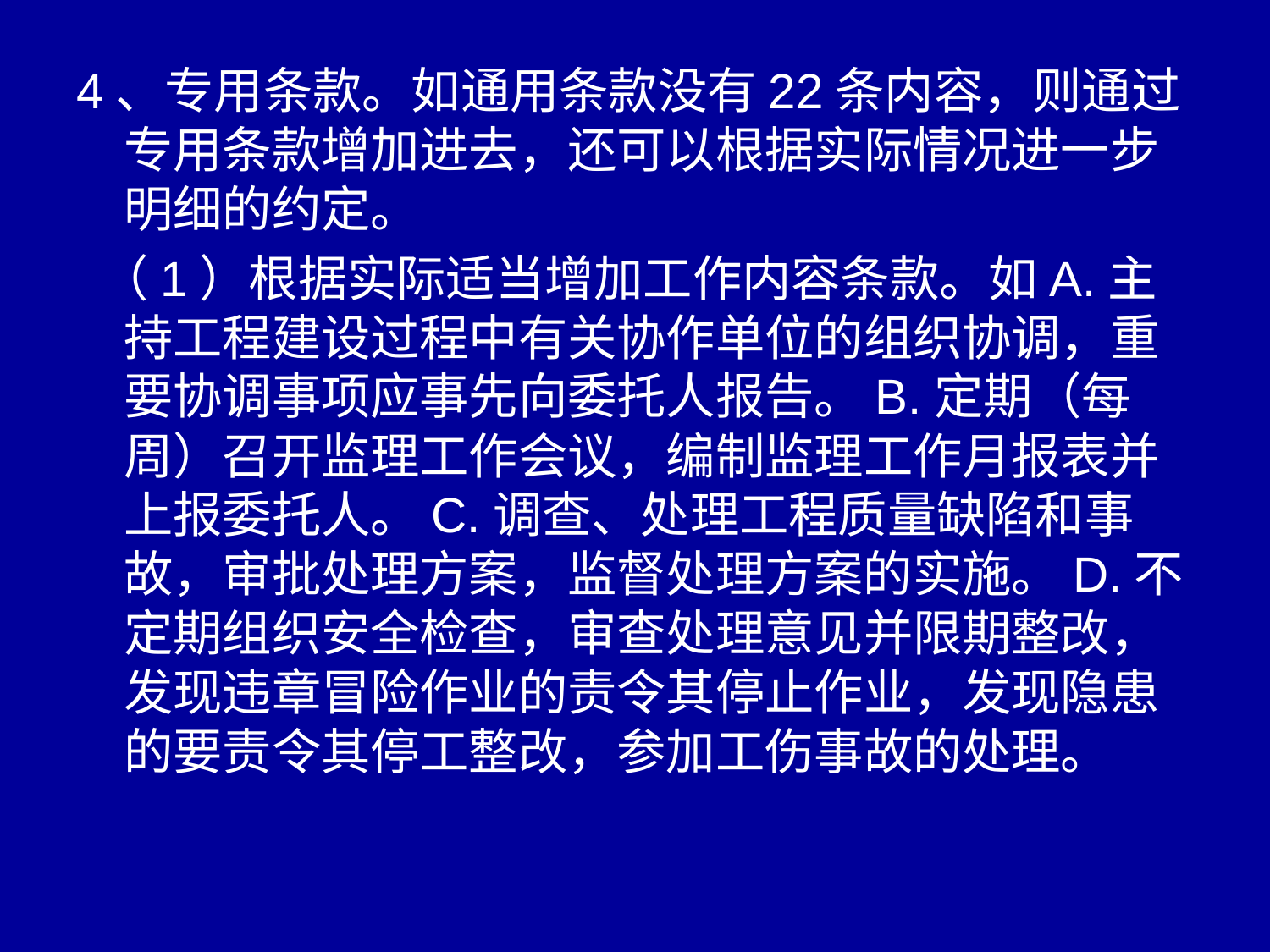

4、专用条款。如通用条款没有22条内容，则通过专用条款增加进去，还可以根据实际情况进一步明细的约定。
 （1）根据实际适当增加工作内容条款。如A.主持工程建设过程中有关协作单位的组织协调，重要协调事项应事先向委托人报告。B.定期（每周）召开监理工作会议，编制监理工作月报表并上报委托人。C.调查、处理工程质量缺陷和事故，审批处理方案，监督处理方案的实施。D.不定期组织安全检查，审查处理意见并限期整改，发现违章冒险作业的责令其停止作业，发现隐患的要责令其停工整改，参加工伤事故的处理。